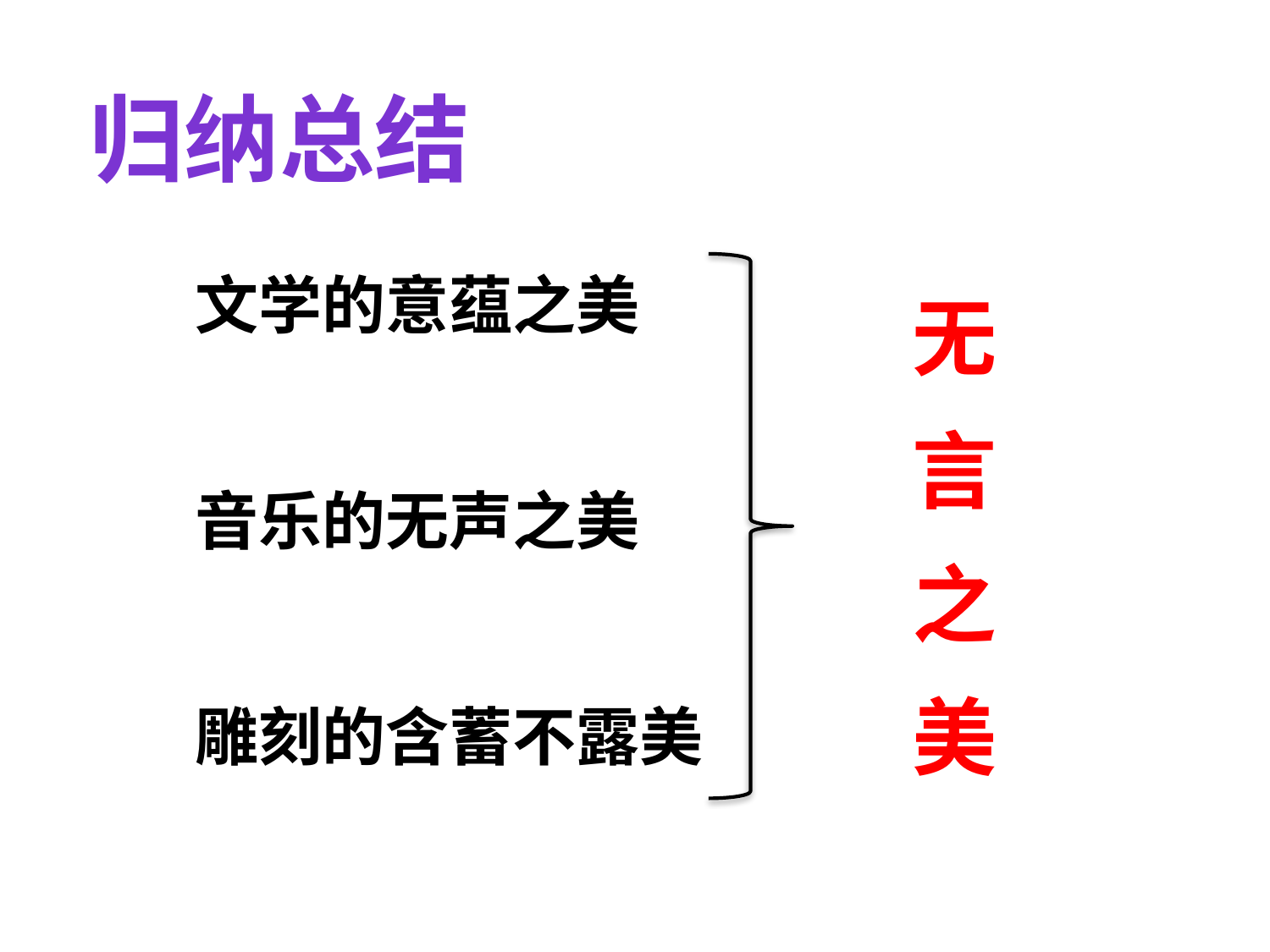

归纳总结

文学的意蕴之美

音乐的无声之美

雕刻的含蓄不露美
无
言
之
美